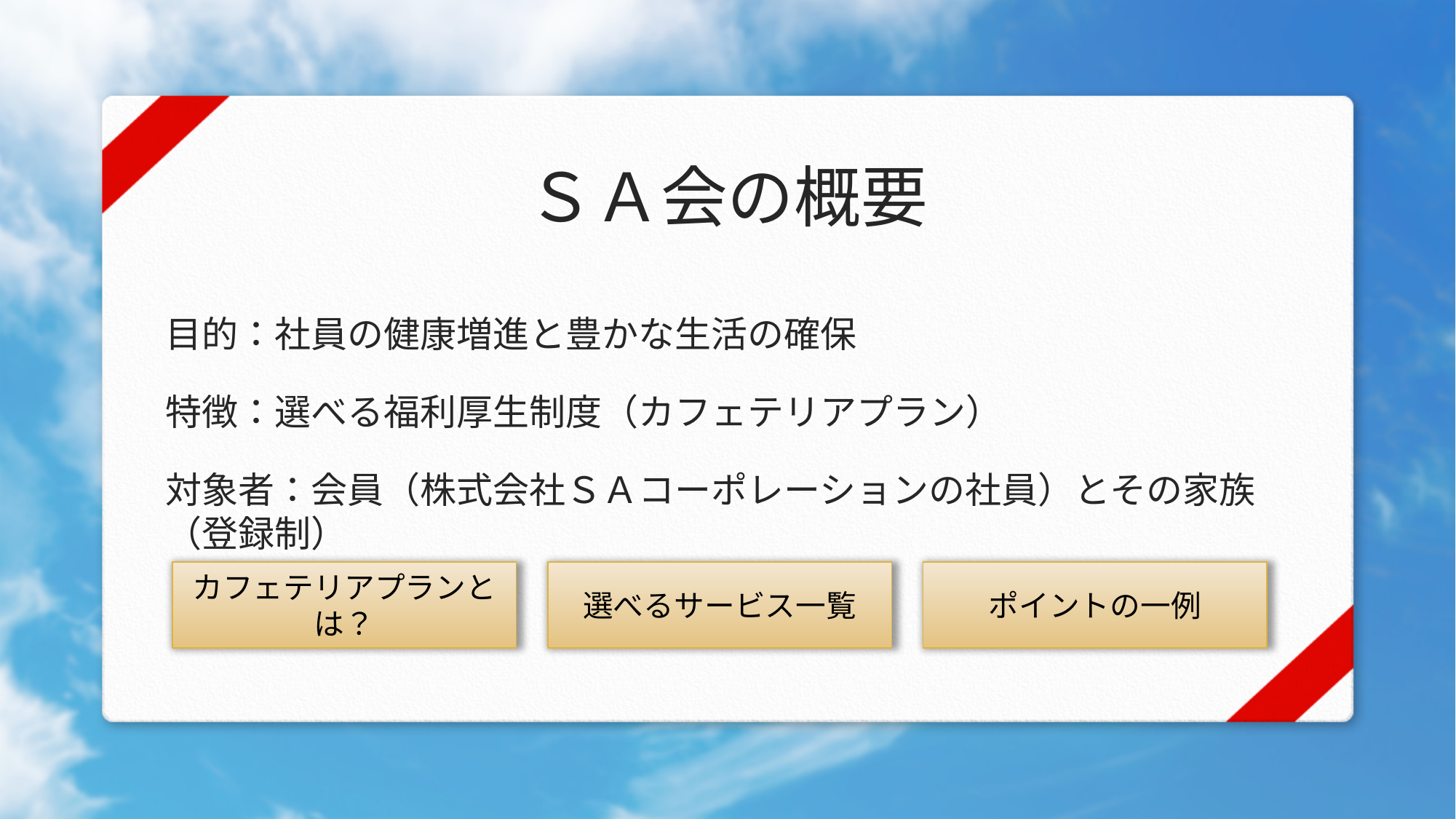

# ＳＡ会の概要
目的：社員の健康増進と豊かな生活の確保
特徴：選べる福利厚生制度（カフェテリアプラン）
対象者：会員（株式会社ＳＡコーポレーションの社員）とその家族（登録制）
カフェテリアプランとは？
選べるサービス一覧
ポイントの一例